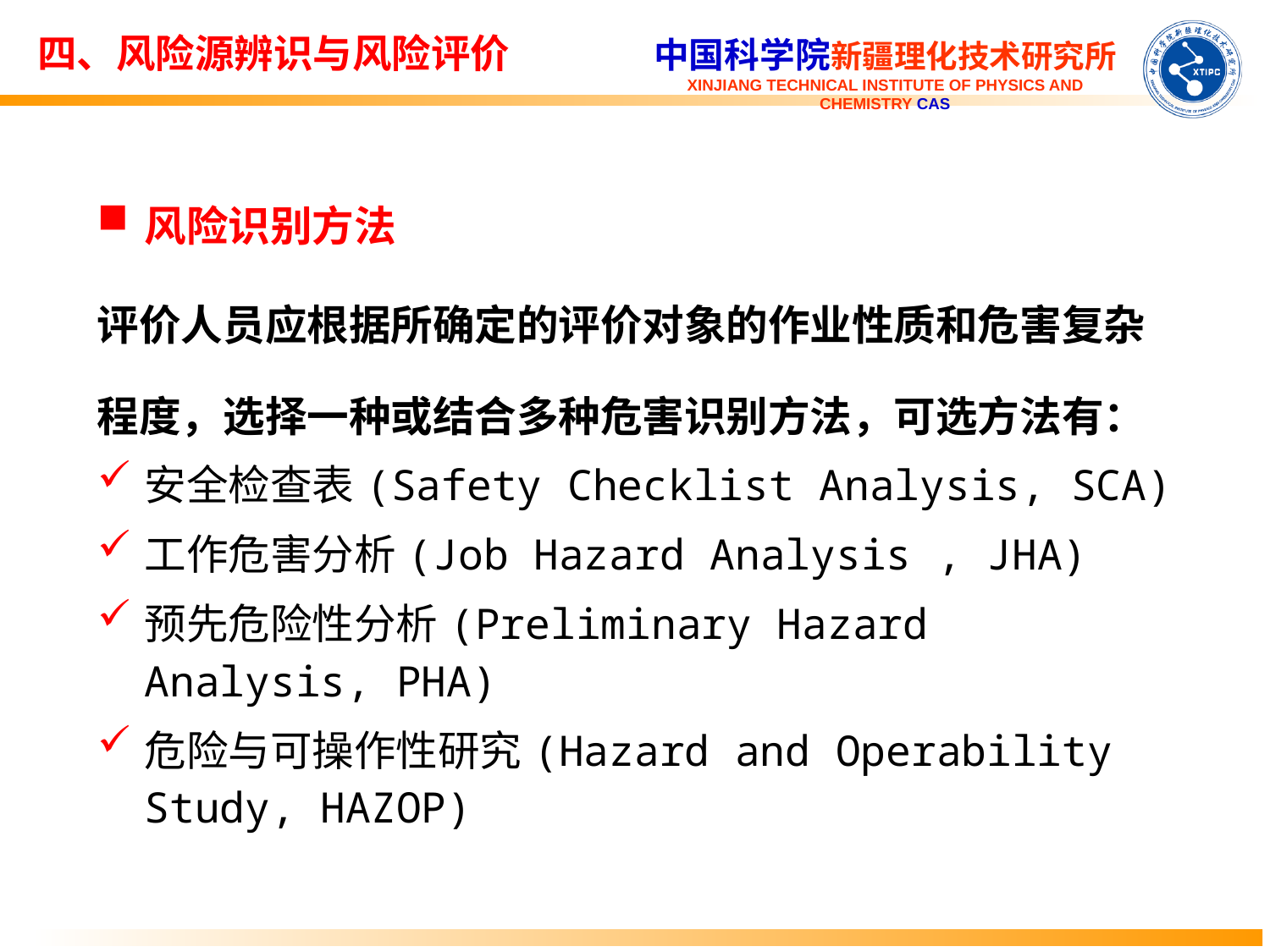

四、风险源辨识与风险评价
风险识别方法
评价人员应根据所确定的评价对象的作业性质和危害复杂程度，选择一种或结合多种危害识别方法，可选方法有：
安全检查表(Safety Checklist Analysis, SCA)
工作危害分析(Job Hazard Analysis , JHA)
预先危险性分析(Preliminary Hazard Analysis, PHA)
危险与可操作性研究(Hazard and Operability Study, HAZOP)